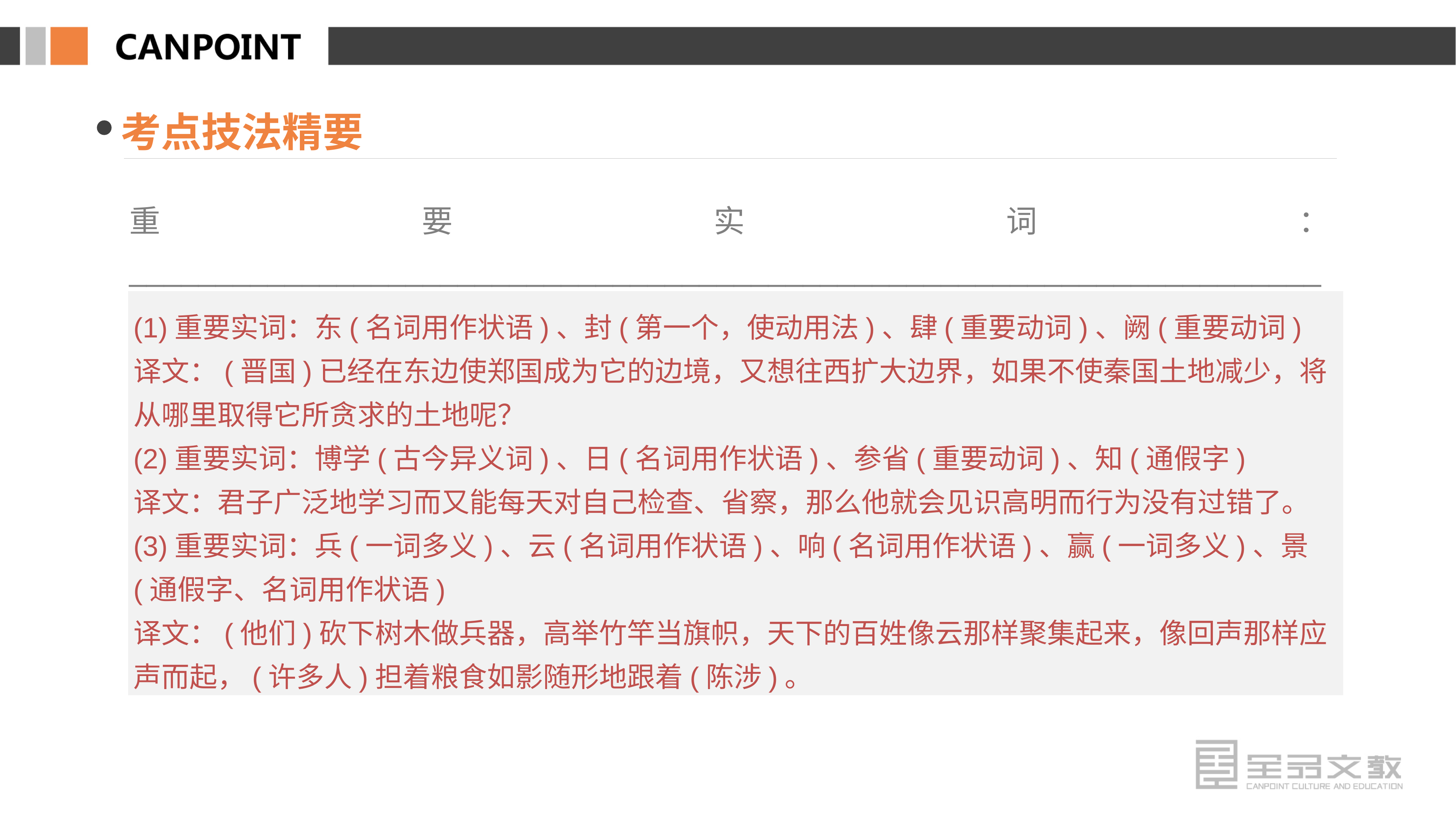

考点技法精要

重要实词：________________________________________________________________________
译文：________________________________________________________________________

(1)重要实词：东(名词用作状语)、封(第一个，使动用法)、肆(重要动词)、阙(重要动词)
译文：(晋国)已经在东边使郑国成为它的边境，又想往西扩大边界，如果不使秦国土地减少，将从哪里取得它所贪求的土地呢？
(2)重要实词：博学(古今异义词)、日(名词用作状语)、参省(重要动词)、知(通假字)
译文：君子广泛地学习而又能每天对自己检查、省察，那么他就会见识高明而行为没有过错了。
(3)重要实词：兵(一词多义)、云(名词用作状语)、响(名词用作状语)、赢(一词多义)、景(通假字、名词用作状语)
译文：(他们)砍下树木做兵器，高举竹竿当旗帜，天下的百姓像云那样聚集起来，像回声那样应声而起，(许多人)担着粮食如影随形地跟着(陈涉)。